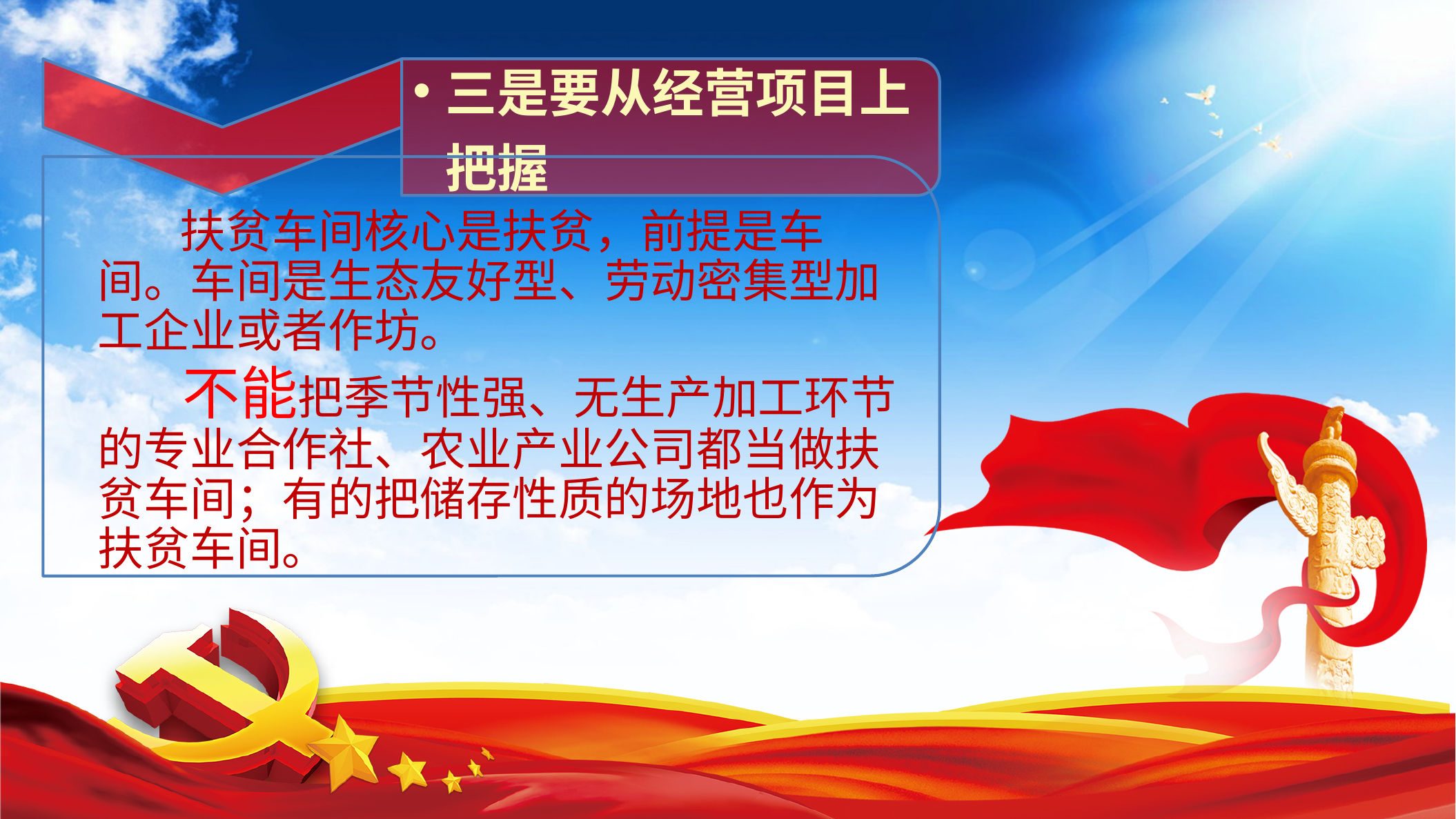

三是要从经营项目上把握

          扶贫车间核心是扶贫，前提是车间。车间是生态友好型、劳动密集型加工企业或者作坊。
        不能把季节性强、无生产加工环节的专业合作社、农业产业公司都当做扶贫车间；有的把储存性质的场地也作为扶贫车间。